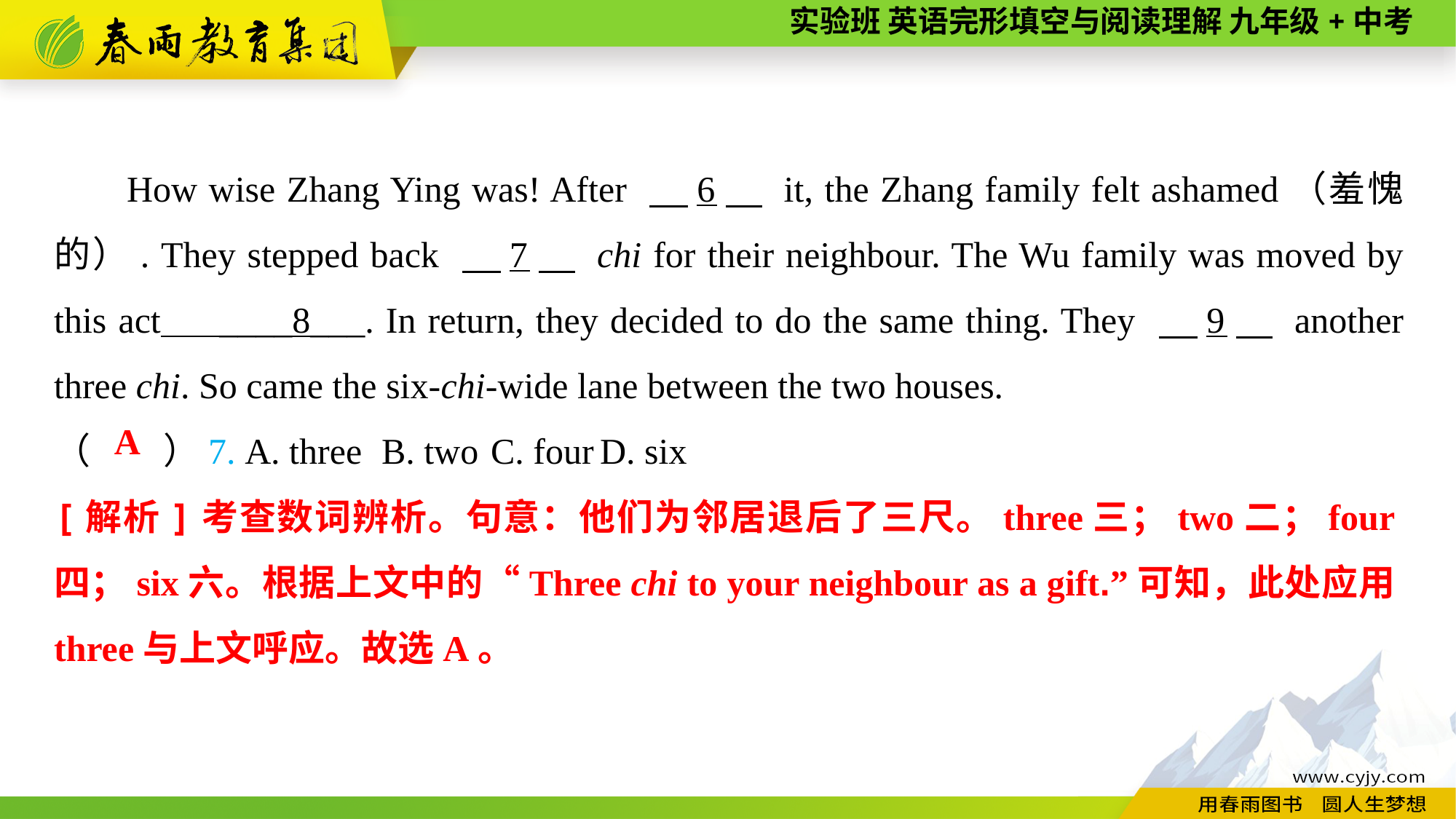

How wise Zhang Ying was! After 　6　 it, the Zhang family felt ashamed（羞愧的）. They stepped back 　7　 chi for their neighbour. The Wu family was moved by this act     ____8___. In return, they decided to do the same thing. They 　9　 another three chi. So came the six-chi-wide lane between the two houses.
（　　）7. A. three	B. two	C. four	D. six
A
[解析]考查数词辨析。句意：他们为邻居退后了三尺。three三；two二；four四；six六。根据上文中的“Three chi to your neighbour as a gift.”可知，此处应用three与上文呼应。故选A。